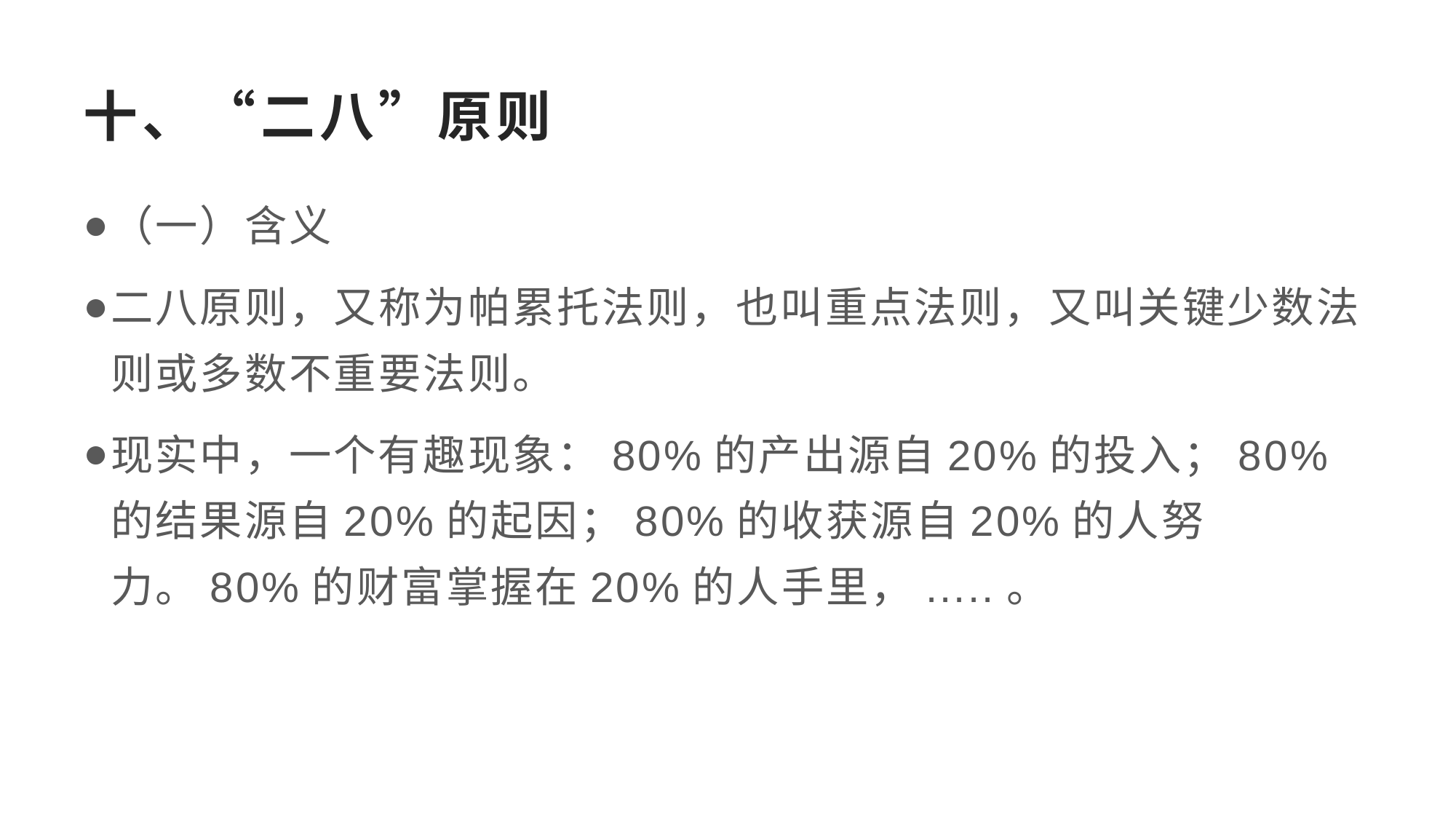

# 十、“二八”原则
（一）含义
二八原则，又称为帕累托法则，也叫重点法则，又叫关键少数法则或多数不重要法则。
现实中，一个有趣现象：80%的产出源自20%的投入；80%的结果源自20%的起因；80%的收获源自20%的人努力。80%的财富掌握在20%的人手里，.....。